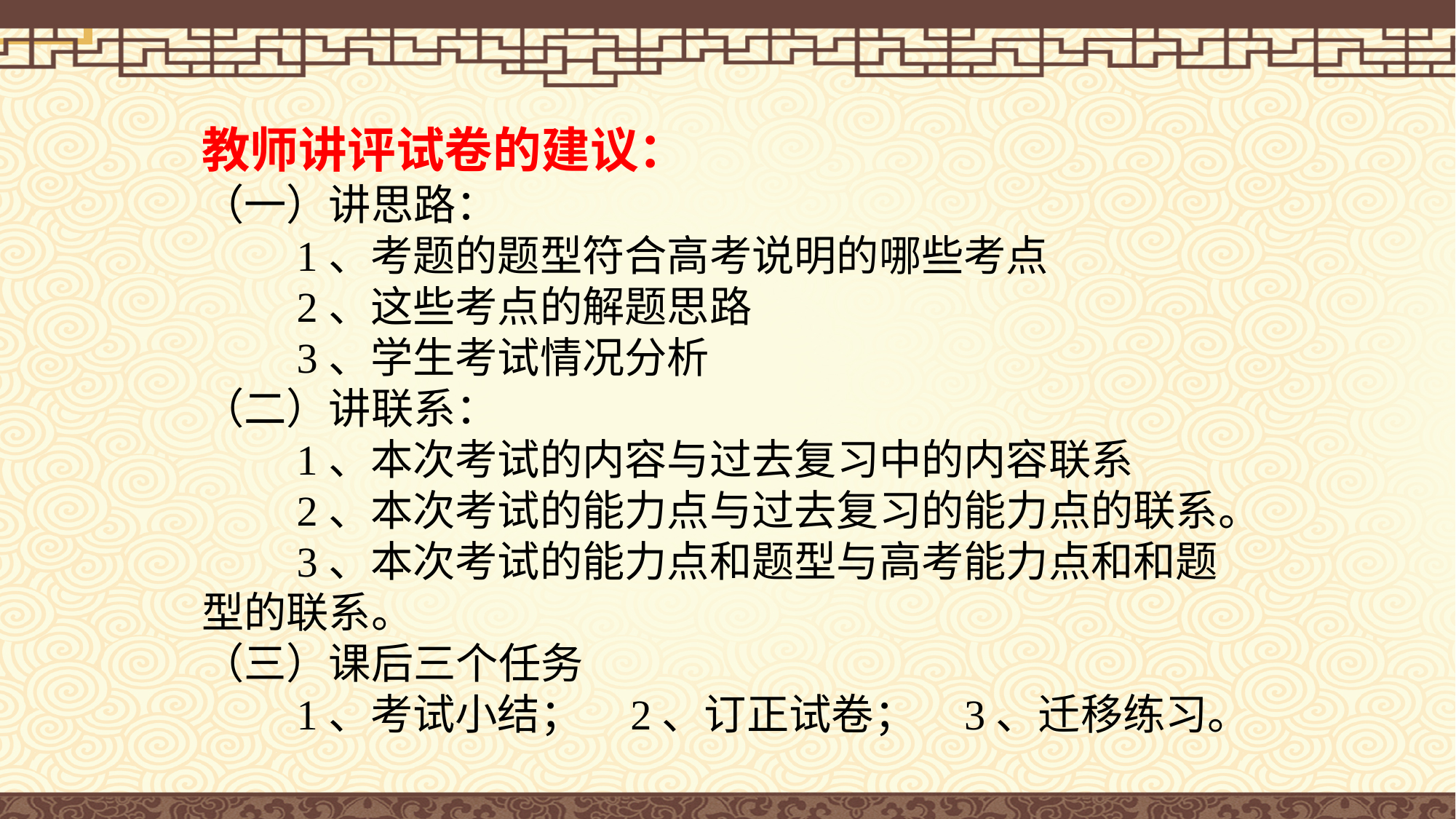

教师讲评试卷的建议：
（一）讲思路：
　　1、考题的题型符合高考说明的哪些考点
　　2、这些考点的解题思路
　　3、学生考试情况分析
（二）讲联系：
　　1、本次考试的内容与过去复习中的内容联系
　　2、本次考试的能力点与过去复习的能力点的联系。
　　3、本次考试的能力点和题型与高考能力点和和题
型的联系。
（三）课后三个任务
　　1、考试小结；    2、订正试卷；    3、迁移练习。